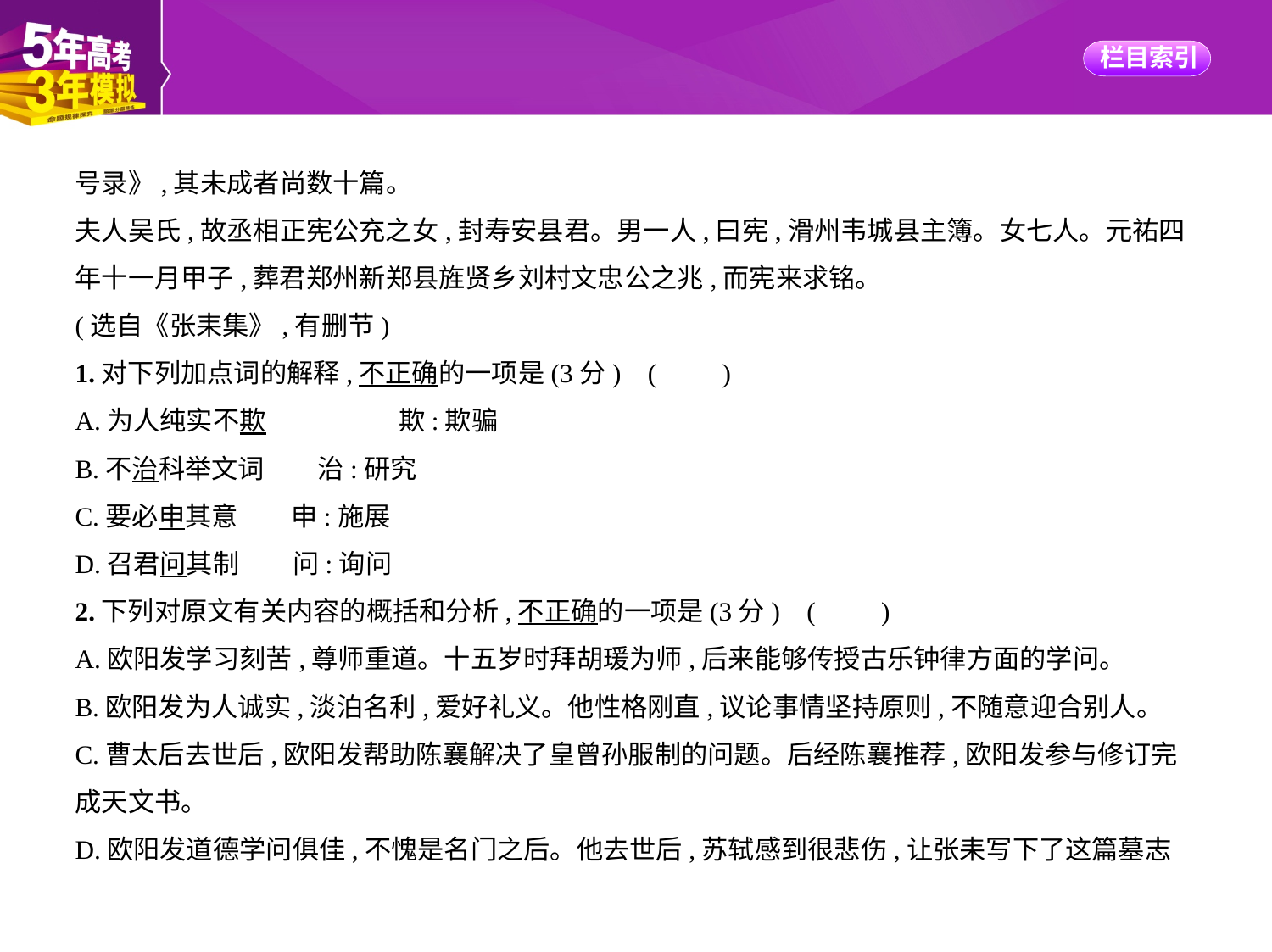

号录》,其未成者尚数十篇。
夫人吴氏,故丞相正宪公充之女,封寿安县君。男一人,曰宪,滑州韦城县主簿。女七人。元祐四
年十一月甲子,葬君郑州新郑县旌贤乡刘村文忠公之兆,而宪来求铭。
(选自《张耒集》,有删节)
1.对下列加点词的解释,不正确的一项是(3分) (　　)
A.为人纯实不欺　　　　　欺:欺骗
B.不治科举文词　　治:研究
C.要必申其意　　申:施展
D.召君问其制　　问:询问
2.下列对原文有关内容的概括和分析,不正确的一项是(3分) (　　)
A.欧阳发学习刻苦,尊师重道。十五岁时拜胡瑗为师,后来能够传授古乐钟律方面的学问。
B.欧阳发为人诚实,淡泊名利,爱好礼义。他性格刚直,议论事情坚持原则,不随意迎合别人。
C.曹太后去世后,欧阳发帮助陈襄解决了皇曾孙服制的问题。后经陈襄推荐,欧阳发参与修订完
成天文书。
D.欧阳发道德学问俱佳,不愧是名门之后。他去世后,苏轼感到很悲伤,让张耒写下了这篇墓志